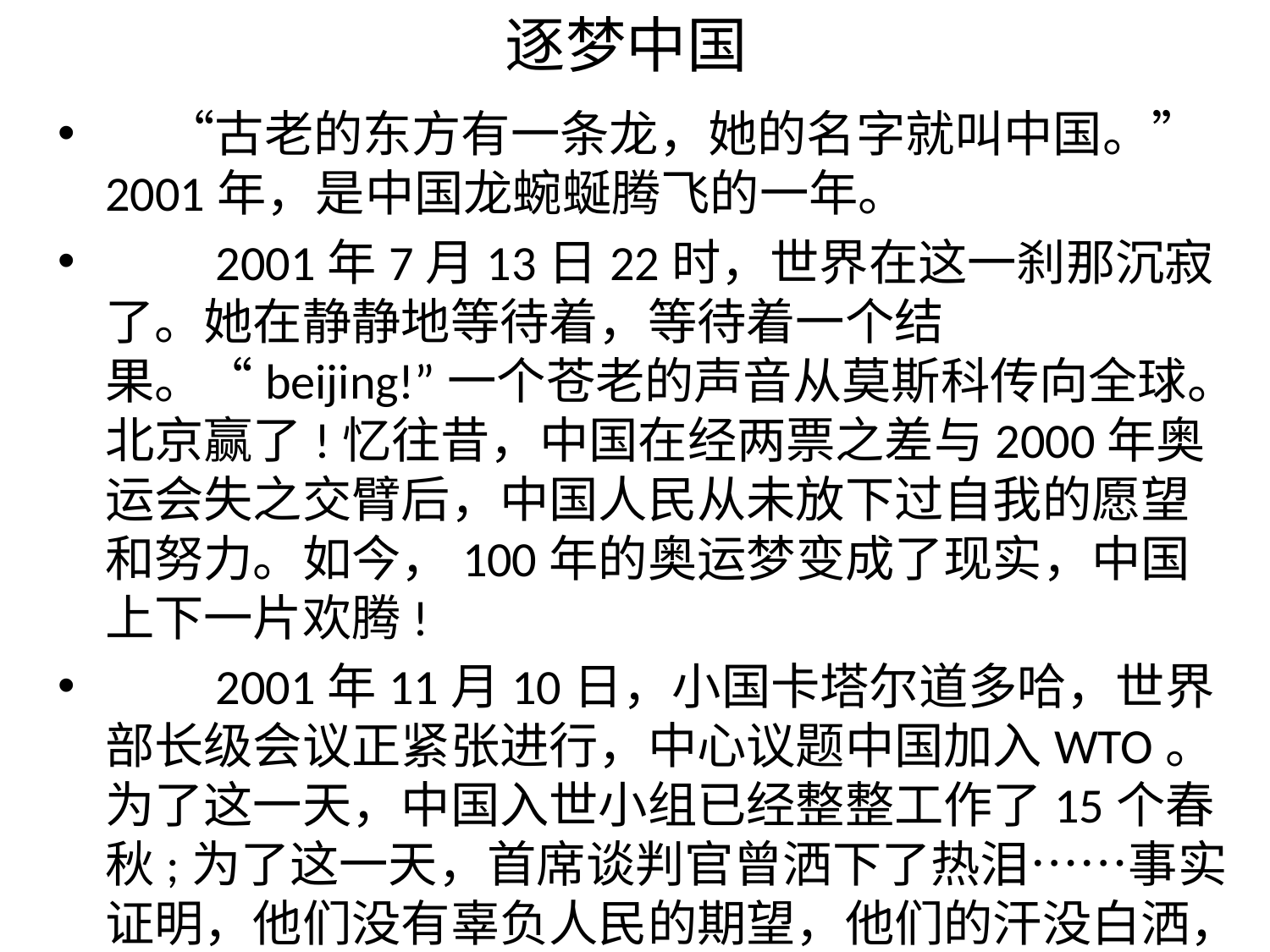

# 逐梦中国
　 “古老的东方有一条龙，她的名字就叫中国。”2001年，是中国龙蜿蜒腾飞的一年。
　　2001年7月13日22时，世界在这一刹那沉寂了。她在静静地等待着，等待着一个结果。“beijing!”一个苍老的声音从莫斯科传向全球。北京赢了!忆往昔，中国在经两票之差与2000年奥运会失之交臂后，中国人民从未放下过自我的愿望和努力。如今，100年的奥运梦变成了现实，中国上下一片欢腾!
　　2001年11月10日，小国卡塔尔道多哈，世界部长级会议正紧张进行，中心议题中国加入WTO。为了这一天，中国入世小组已经整整工作了15个春秋;为了这一天，首席谈判官曾洒下了热泪……事实证明，他们没有辜负人民的期望，他们的汗没白洒，他们的泪没白流，——中国成功入世了。